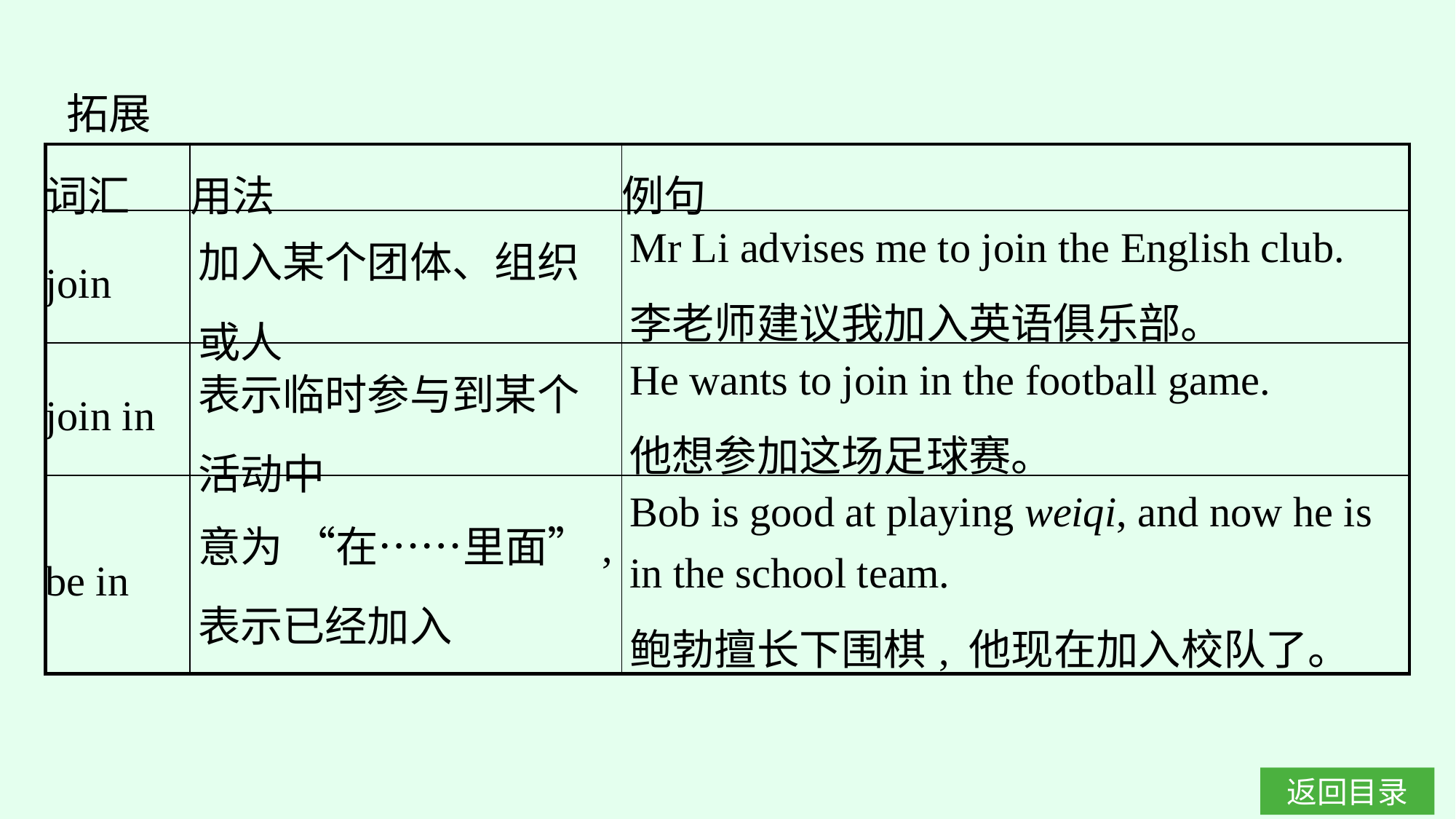

拓展
| 词汇 | 用法 | 例句 |
| --- | --- | --- |
| join | 加入某个团体、组织或人 | Mr Li advises me to join the English club. 李老师建议我加入英语俱乐部。 |
| join in | 表示临时参与到某个活动中 | He wants to join in the football game. 他想参加这场足球赛。 |
| be in | 意为 “在……里面”, 表示已经加入 | Bob is good at playing weiqi, and now he is in the school team. 鲍勃擅长下围棋, 他现在加入校队了。 |